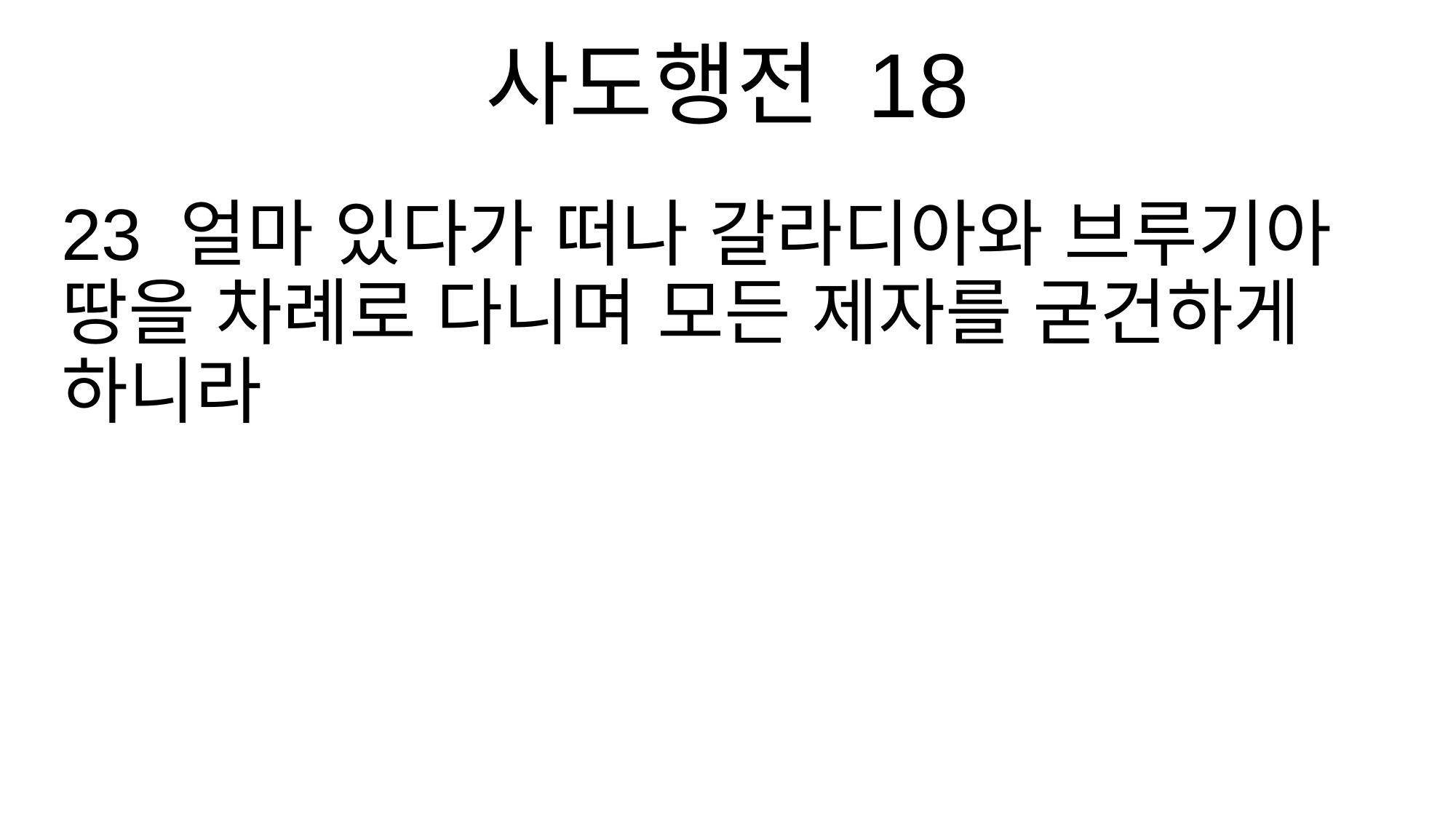

사도행전 18
23 얼마 있다가 떠나 갈라디아와 브루기아 땅을 차례로 다니며 모든 제자를 굳건하게 하니라